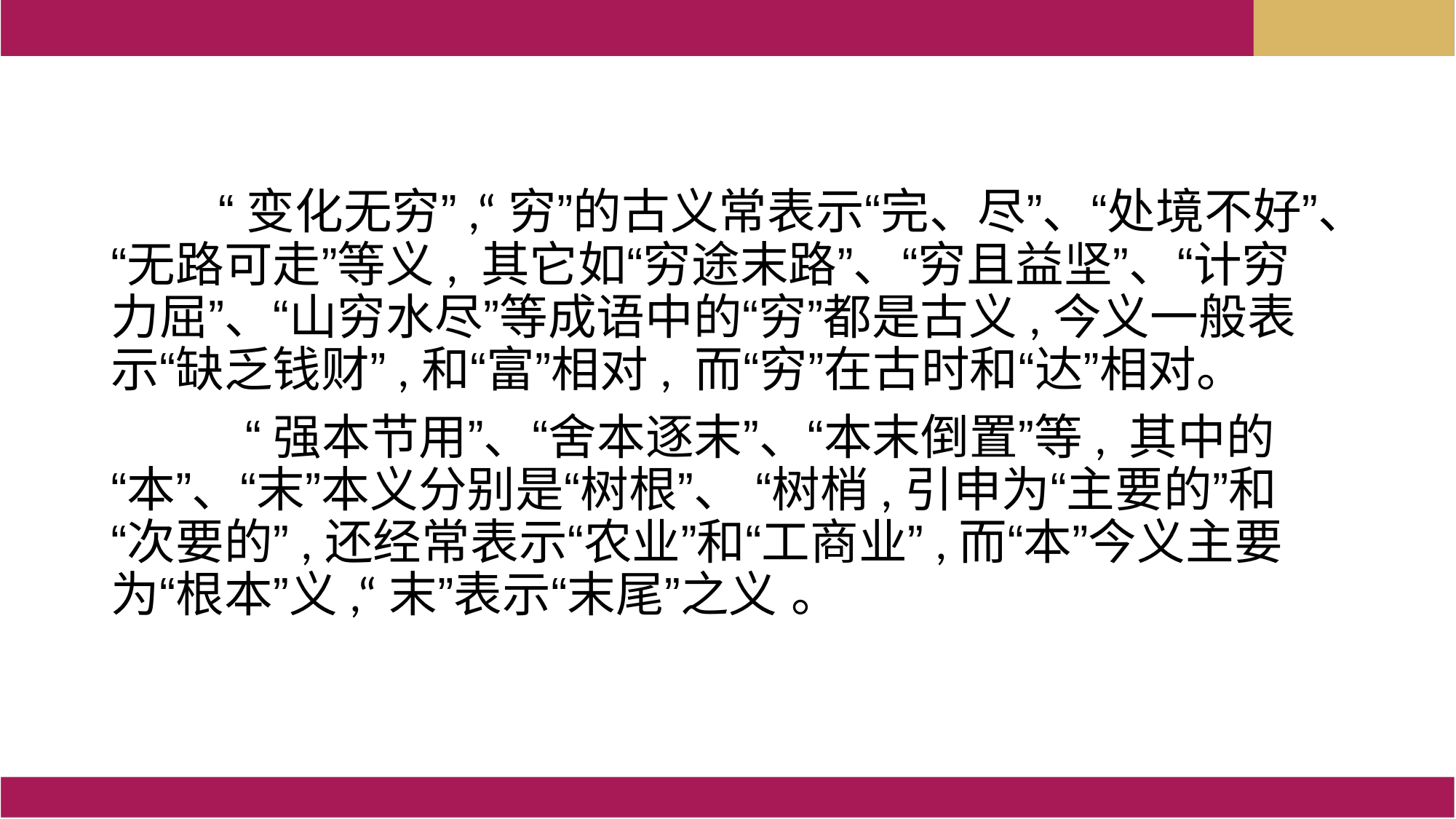

“变化无穷”,“穷”的古义常表示“完、尽”、“处境不好”、“无路可走”等义, 其它如“穷途末路”、“穷且益坚”、“计穷力屈”、“山穷水尽”等成语中的“穷”都是古义,今义一般表示“缺乏钱财”,和“富”相对, 而“穷”在古时和“达”相对。
          “强本节用”、“舍本逐末”、“本末倒置”等, 其中的“本”、“末”本义分别是“树根”、 “树梢,引申为“主要的”和“次要的”,还经常表示“农业”和“工商业”,而“本”今义主要为“根本”义,“末”表示“末尾”之义 。